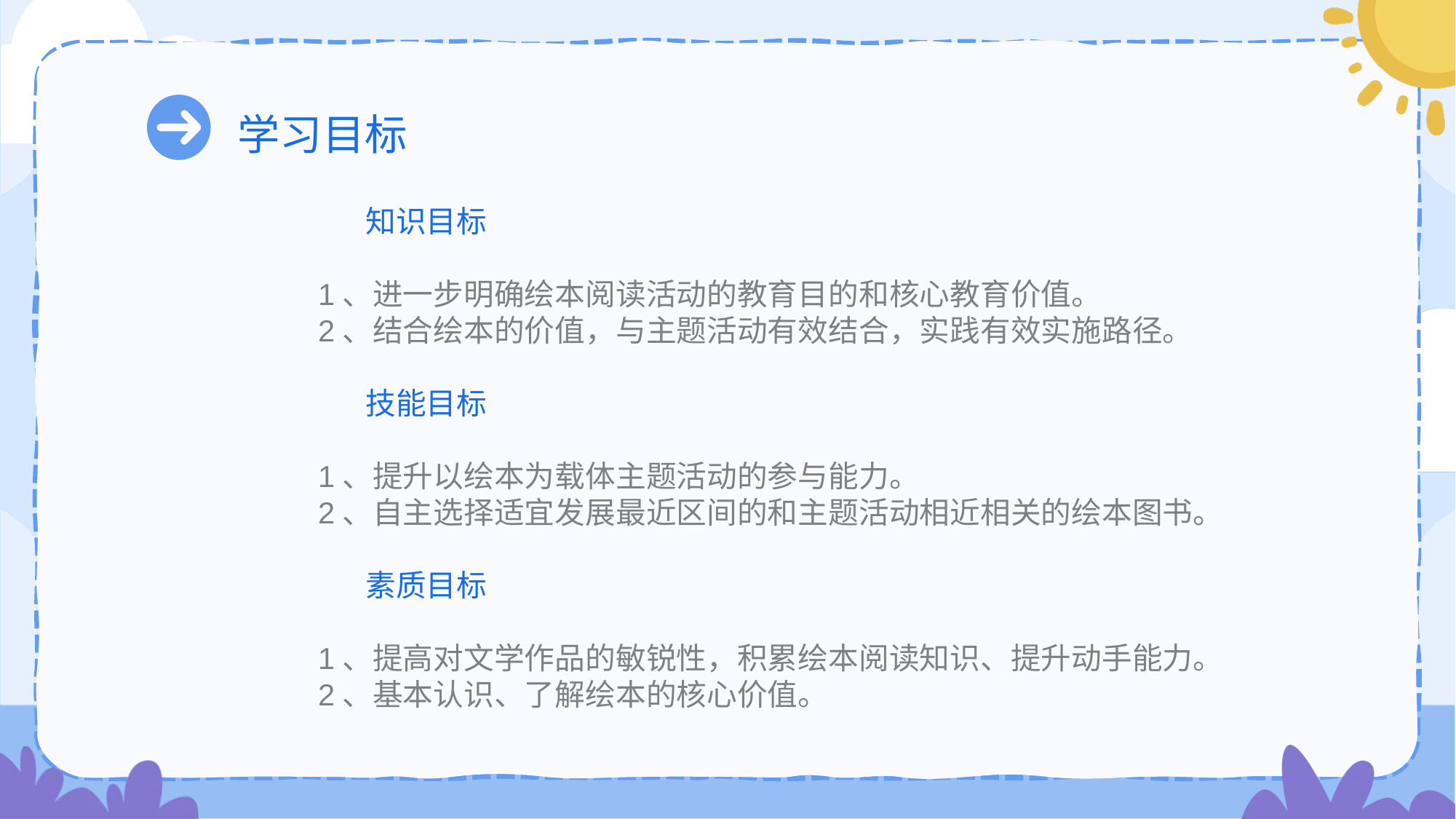

学习目标
      知识目标

1、进一步明确绘本阅读活动的教育目的和核心教育价值。
2、结合绘本的价值，与主题活动有效结合，实践有效实施路径。

      技能目标

1、提升以绘本为载体主题活动的参与能力。
2、自主选择适宜发展最近区间的和主题活动相近相关的绘本图书。

      素质目标

1、提高对文学作品的敏锐性，积累绘本阅读知识、提升动手能力。
2、基本认识、了解绘本的核心价值。